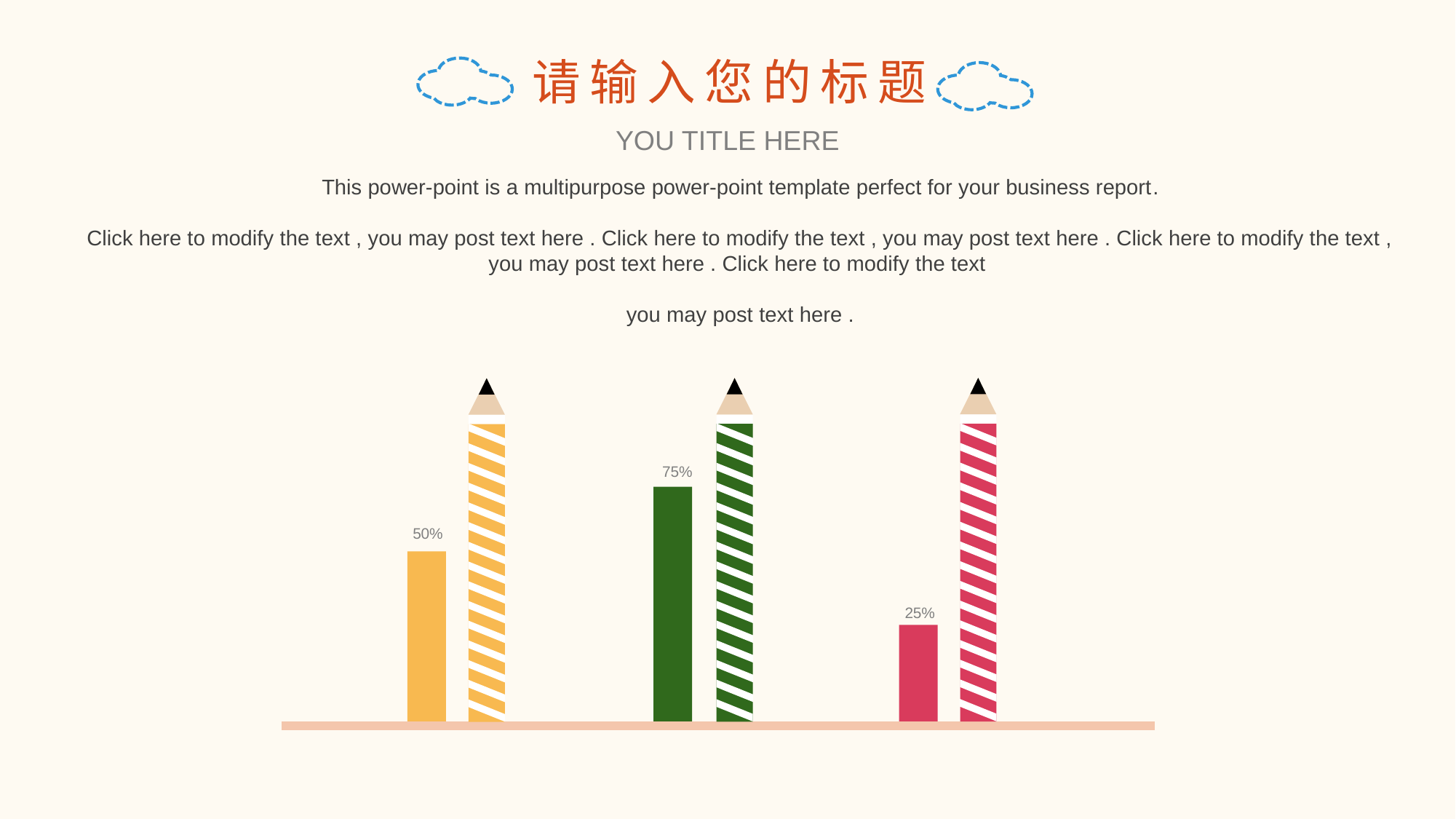

请输入您的标题

YOU TITLE HERE
This power-point is a multipurpose power-point template perfect for your business report.

Click here to modify the text , you may post text here . Click here to modify the text , you may post text here . Click here to modify the text , you may post text here . Click here to modify the text

 you may post text here .
75%

50%

25%